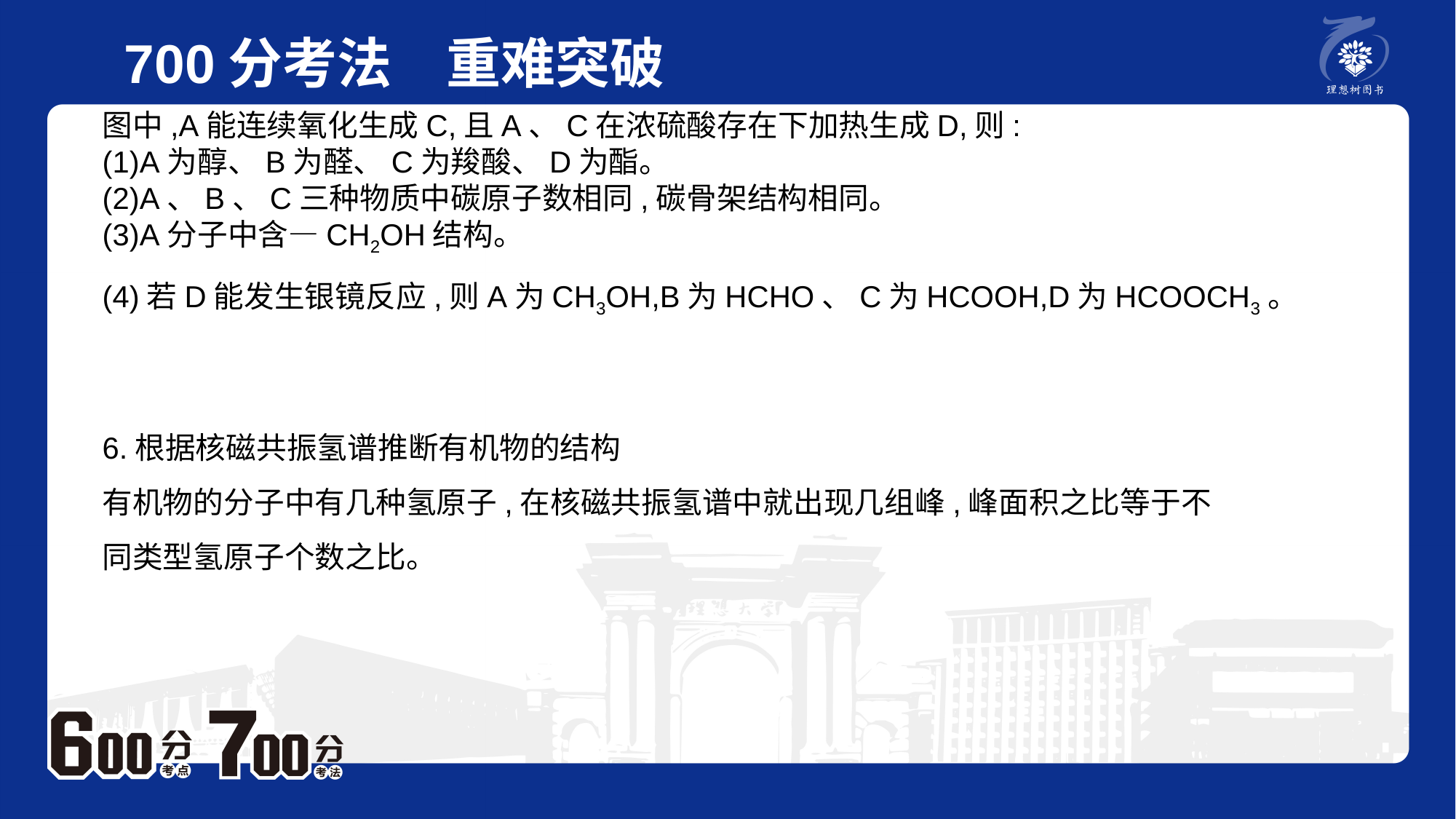

700分考法　重难突破
图中,A能连续氧化生成C,且A、C在浓硫酸存在下加热生成D,则:(1)A为醇、B为醛、C为羧酸、D为酯。(2)A、B、C三种物质中碳原子数相同,碳骨架结构相同。(3)A分子中含—CH2OH结构。(4)若D能发生银镜反应,则A为CH3OH,B为HCHO、C为HCOOH,D为HCOOCH3。
6.根据核磁共振氢谱推断有机物的结构有机物的分子中有几种氢原子,在核磁共振氢谱中就出现几组峰,峰面积之比等于不同类型氢原子个数之比。